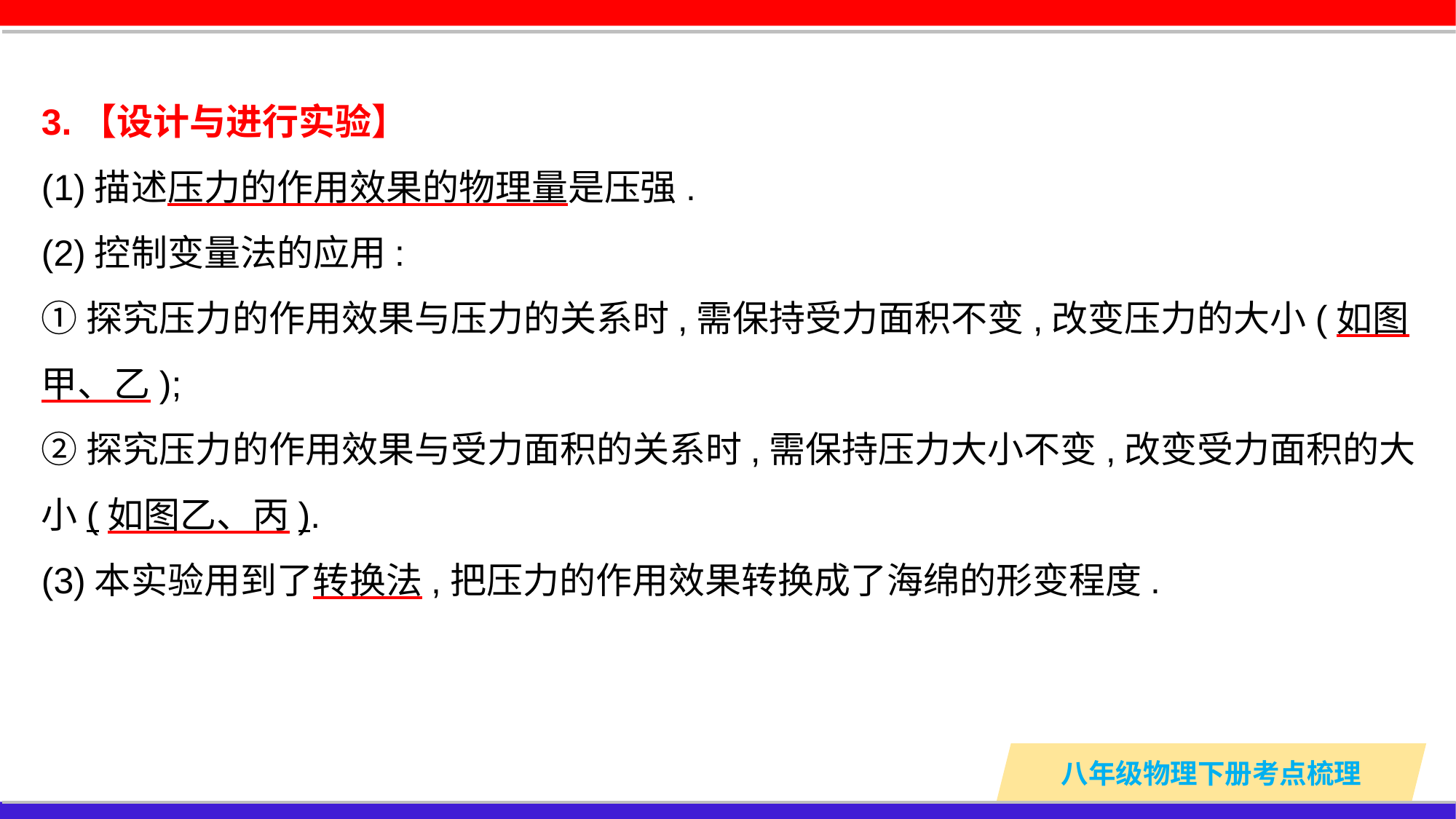

3.【设计与进行实验】
(1)描述压力的作用效果的物理量是压强.
(2)控制变量法的应用:
①探究压力的作用效果与压力的关系时,需保持受力面积不变,改变压力的大小(如图甲、乙);
②探究压力的作用效果与受力面积的关系时,需保持压力大小不变,改变受力面积的大小(如图乙、丙).
(3)本实验用到了转换法,把压力的作用效果转换成了海绵的形变程度.